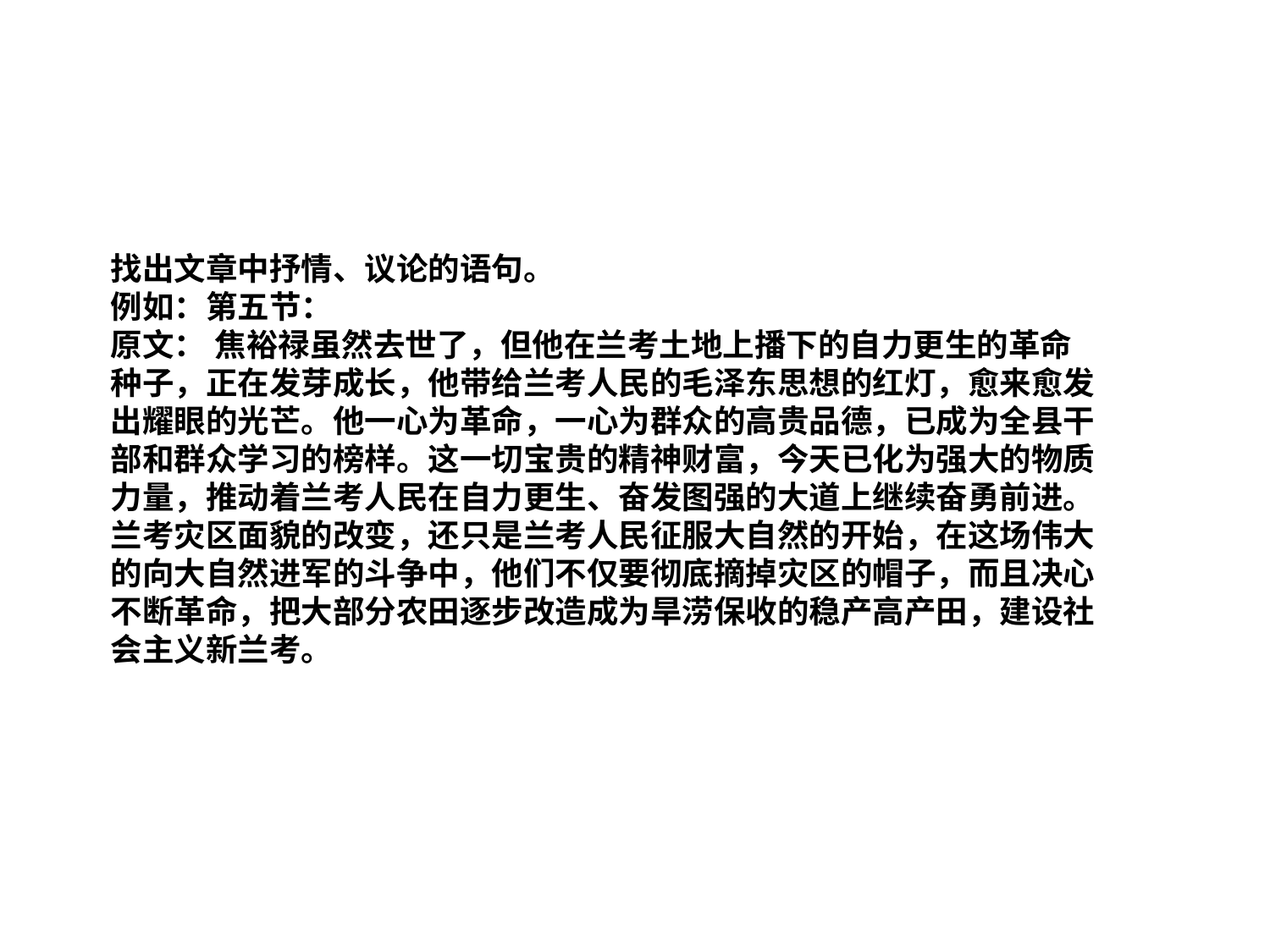

#
找出文章中抒情、议论的语句。
例如：第五节：
原文： 焦裕禄虽然去世了，但他在兰考土地上播下的自力更生的革命种子，正在发芽成长，他带给兰考人民的毛泽东思想的红灯，愈来愈发出耀眼的光芒。他一心为革命，一心为群众的高贵品德，已成为全县干部和群众学习的榜样。这一切宝贵的精神财富，今天已化为强大的物质力量，推动着兰考人民在自力更生、奋发图强的大道上继续奋勇前进。兰考灾区面貌的改变，还只是兰考人民征服大自然的开始，在这场伟大的向大自然进军的斗争中，他们不仅要彻底摘掉灾区的帽子，而且决心不断革命，把大部分农田逐步改造成为旱涝保收的稳产高产田，建设社会主义新兰考。